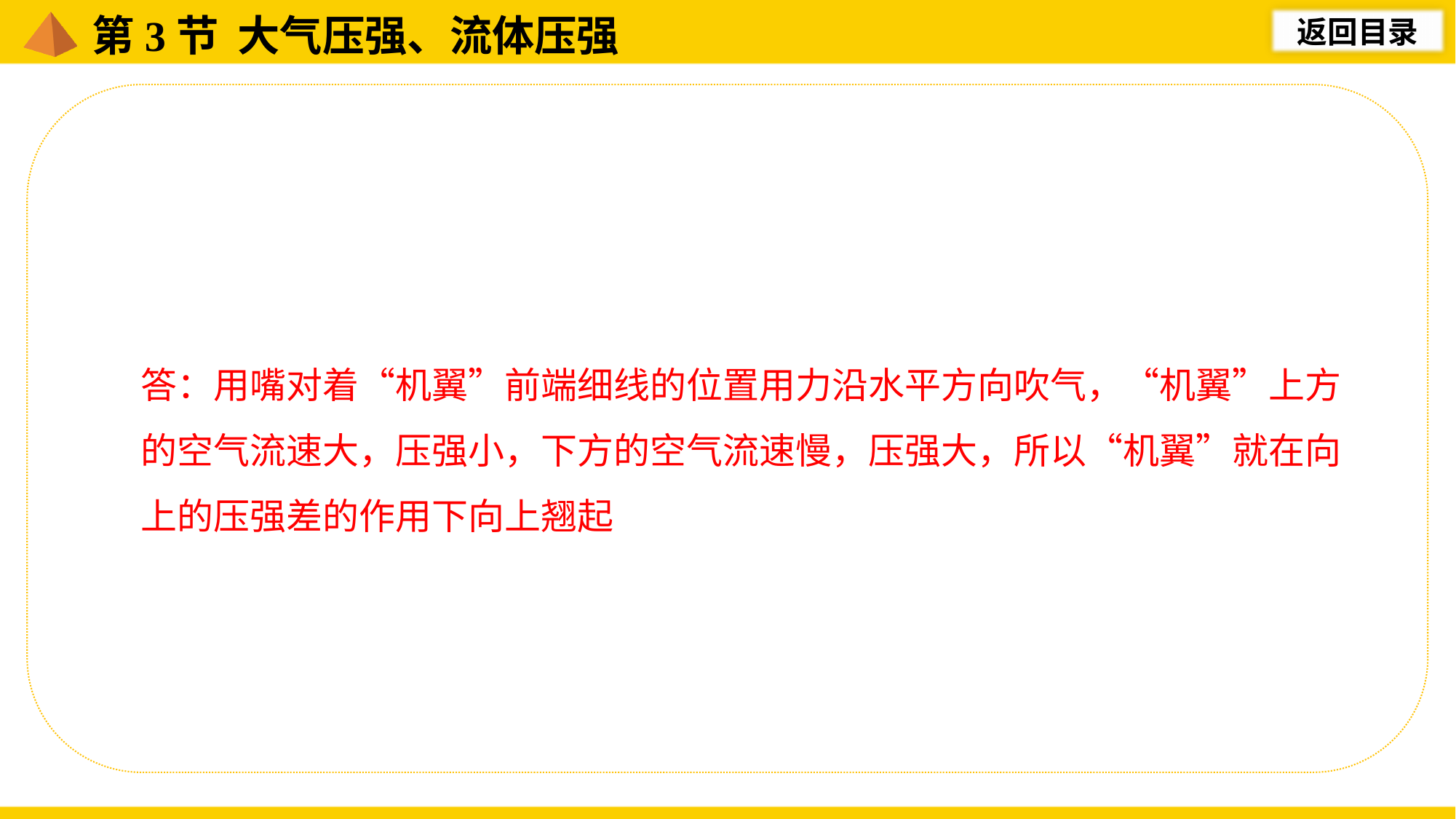

答：用嘴对着“机翼”前端细线的位置用力沿水平方向吹气，“机翼”上方的空气流速大，压强小，下方的空气流速慢，压强大，所以“机翼”就在向上的压强差的作用下向上翘起